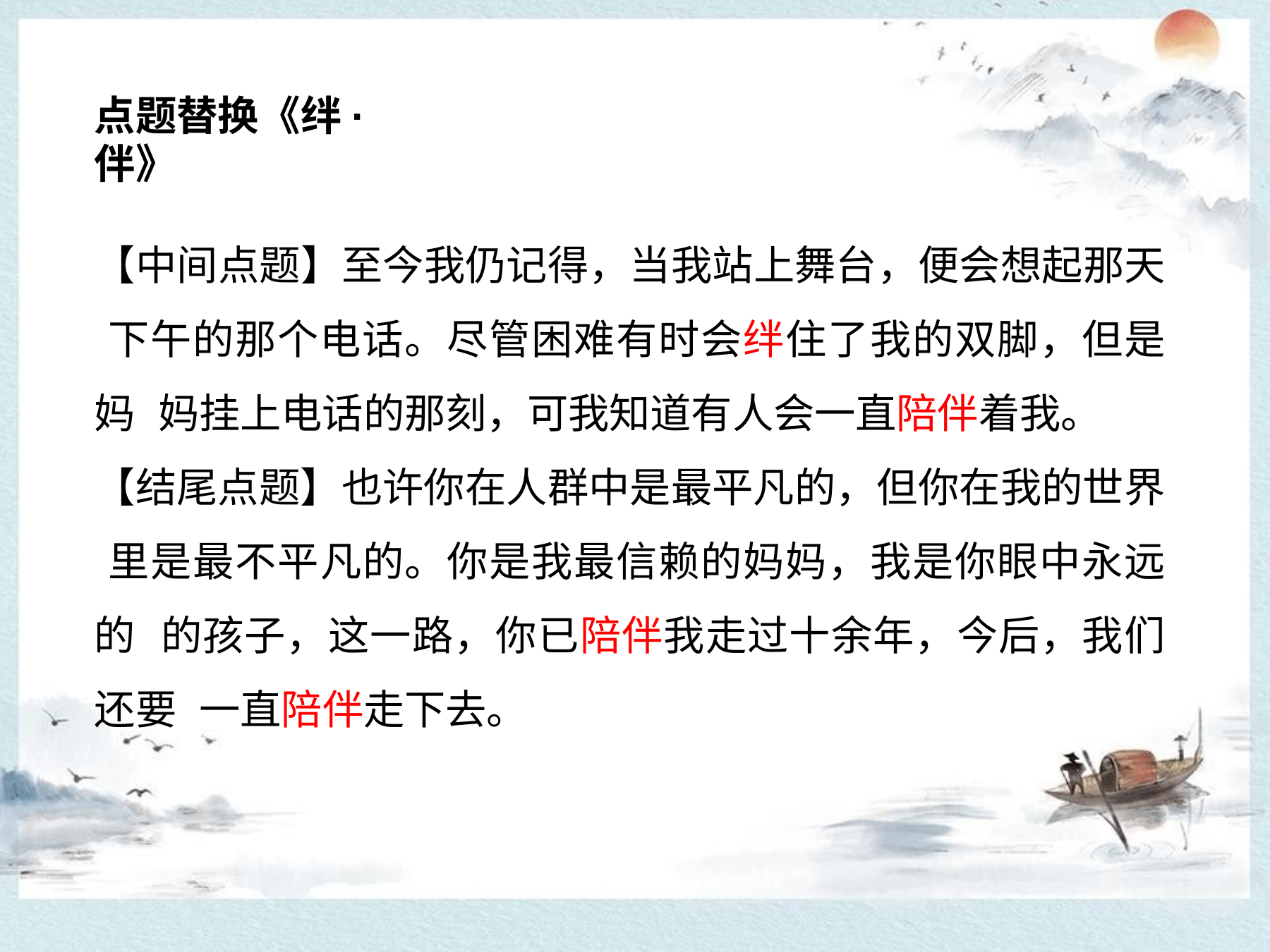

# 点题替换《绊·伴》
【中间点题】至今我仍记得，当我站上舞台，便会想起那天  下午的那个电话。尽管困难有时会绊住了我的双脚，但是妈  妈挂上电话的那刻，可我知道有人会一直陪伴着我。
【结尾点题】也许你在人群中是最平凡的，但你在我的世界  里是最不平凡的。你是我最信赖的妈妈，我是你眼中永远的  的孩子，这一路，你已陪伴我走过十余年，今后，我们还要  一直陪伴走下去。